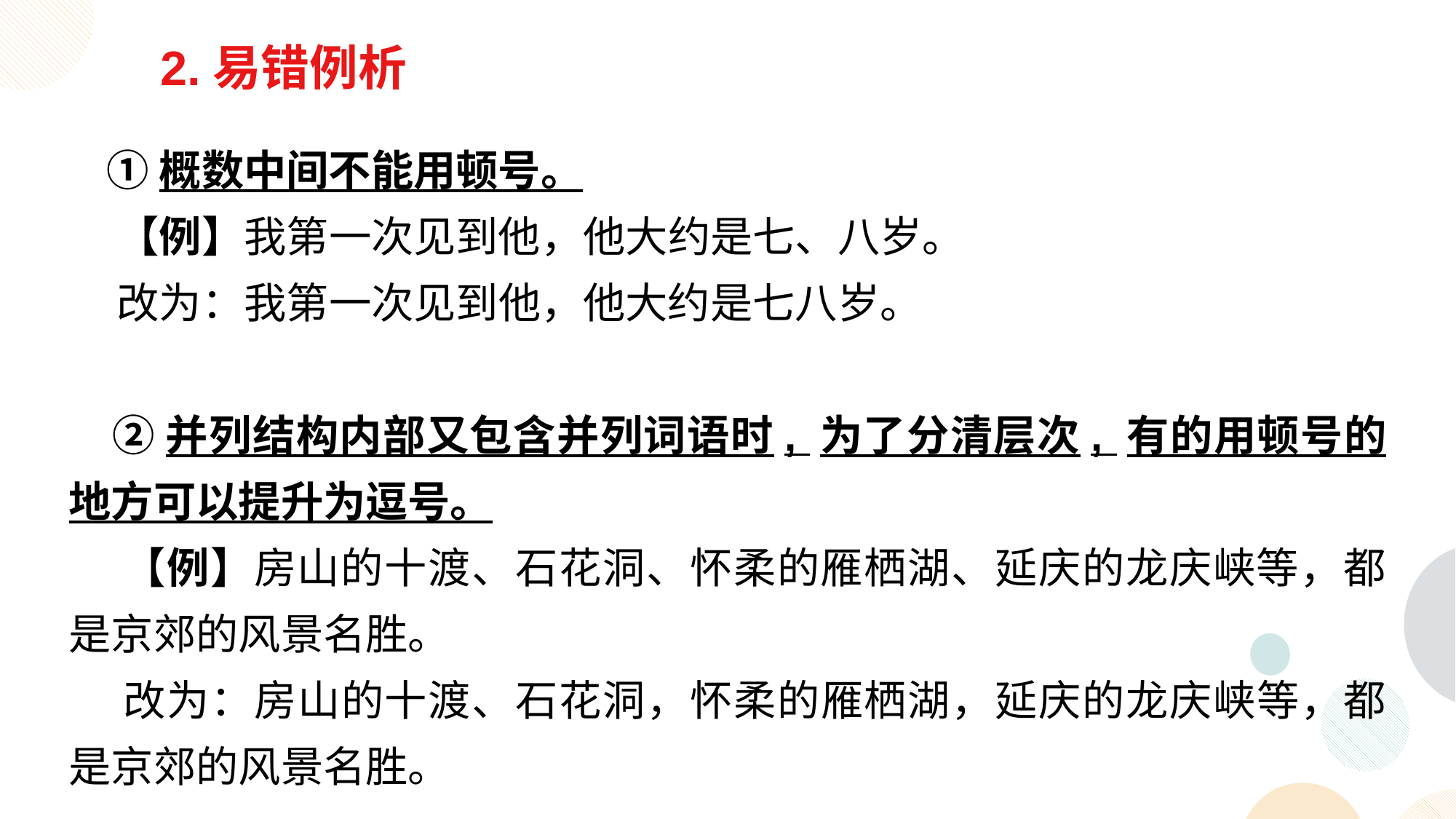

2.易错例析
    ①概数中间不能用顿号。
    【例】我第一次见到他，他大约是七、八岁。
    改为：我第一次见到他，他大约是七八岁。

    ②并列结构内部又包含并列词语时, 为了分清层次, 有的用顿号的地方可以提升为逗号。
    【例】房山的十渡、石花洞、怀柔的雁栖湖、延庆的龙庆峡等，都是京郊的风景名胜。
    改为：房山的十渡、石花洞，怀柔的雁栖湖，延庆的龙庆峡等，都是京郊的风景名胜。